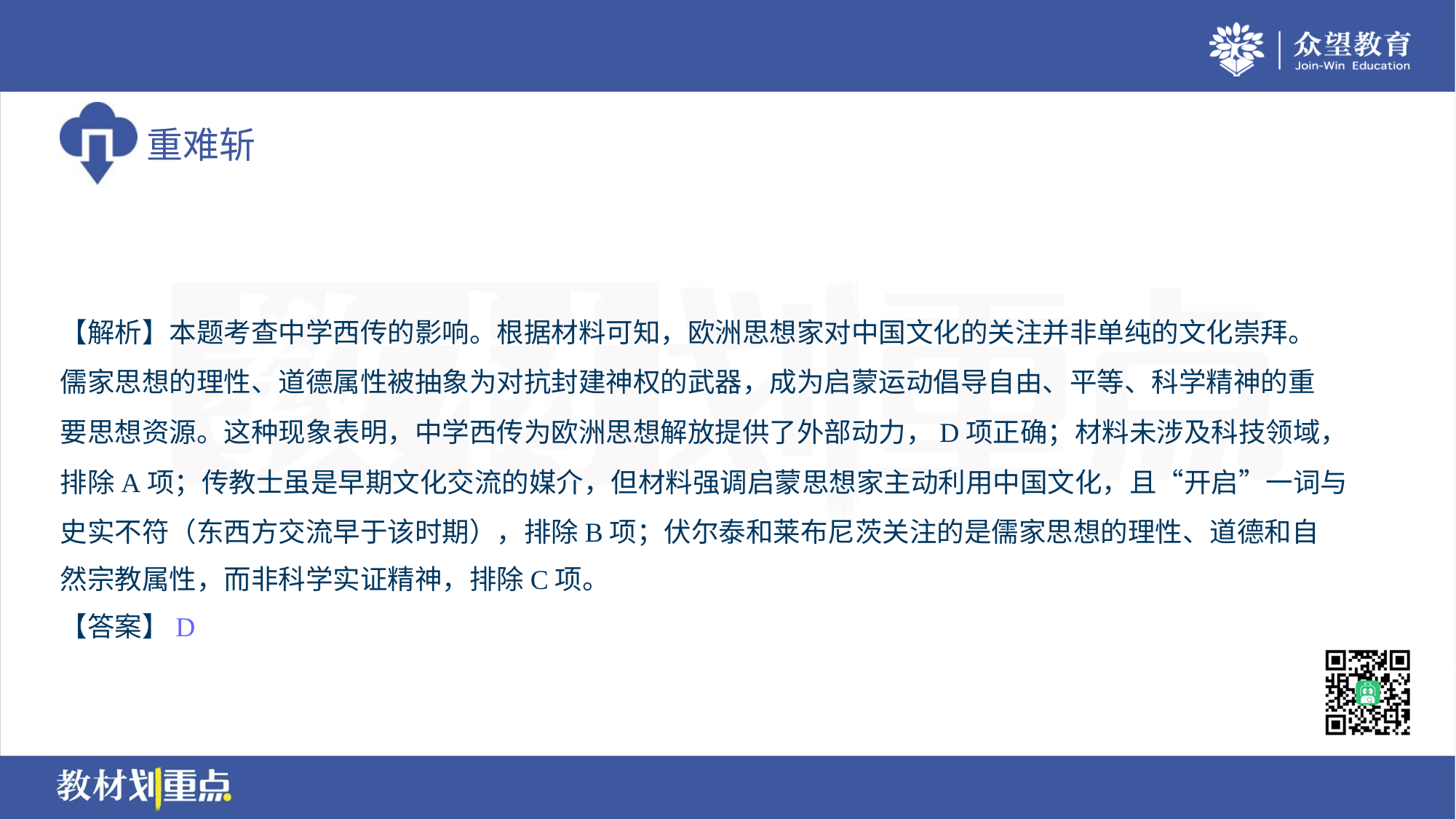

【解析】本题考查中学西传的影响。根据材料可知，欧洲思想家对中国文化的关注并非单纯的文化崇拜。
儒家思想的理性、道德属性被抽象为对抗封建神权的武器，成为启蒙运动倡导自由、平等、科学精神的重
要思想资源。这种现象表明，中学西传为欧洲思想解放提供了外部动力，D项正确；材料未涉及科技领域，
排除A项；传教士虽是早期文化交流的媒介，但材料强调启蒙思想家主动利用中国文化，且“开启”一词与
史实不符（东西方交流早于该时期），排除B项；伏尔泰和莱布尼茨关注的是儒家思想的理性、道德和自
然宗教属性，而非科学实证精神，排除C项。
【答案】D